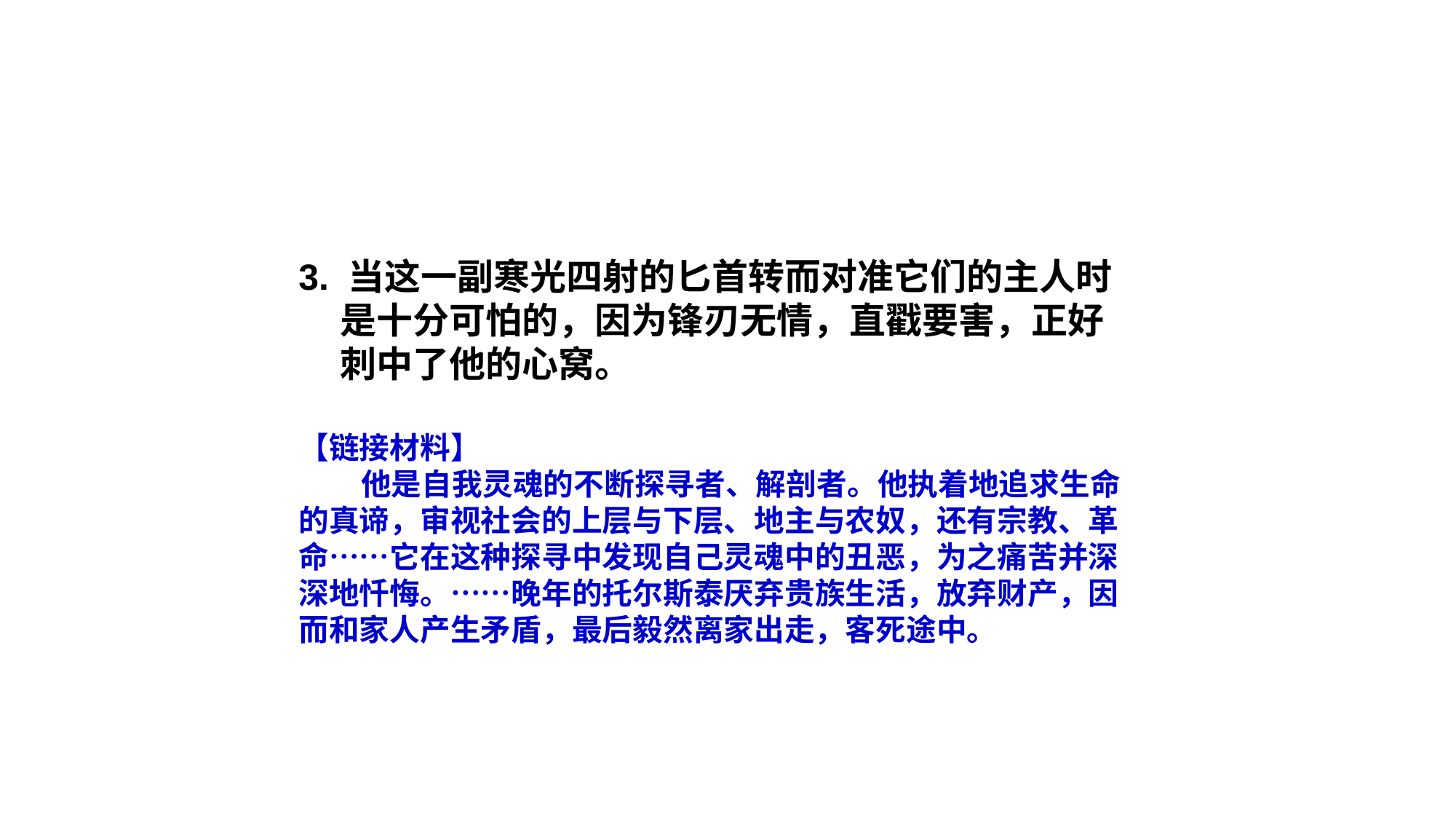

3. 当这一副寒光四射的匕首转而对准它们的主人时
    是十分可怕的，因为锋刃无情，直戳要害，正好
    刺中了他的心窝。

【链接材料】
        他是自我灵魂的不断探寻者、解剖者。他执着地追求生命的真谛，审视社会的上层与下层、地主与农奴，还有宗教、革命……它在这种探寻中发现自己灵魂中的丑恶，为之痛苦并深深地忏悔。……晚年的托尔斯泰厌弃贵族生活，放弃财产，因而和家人产生矛盾，最后毅然离家出走，客死途中。